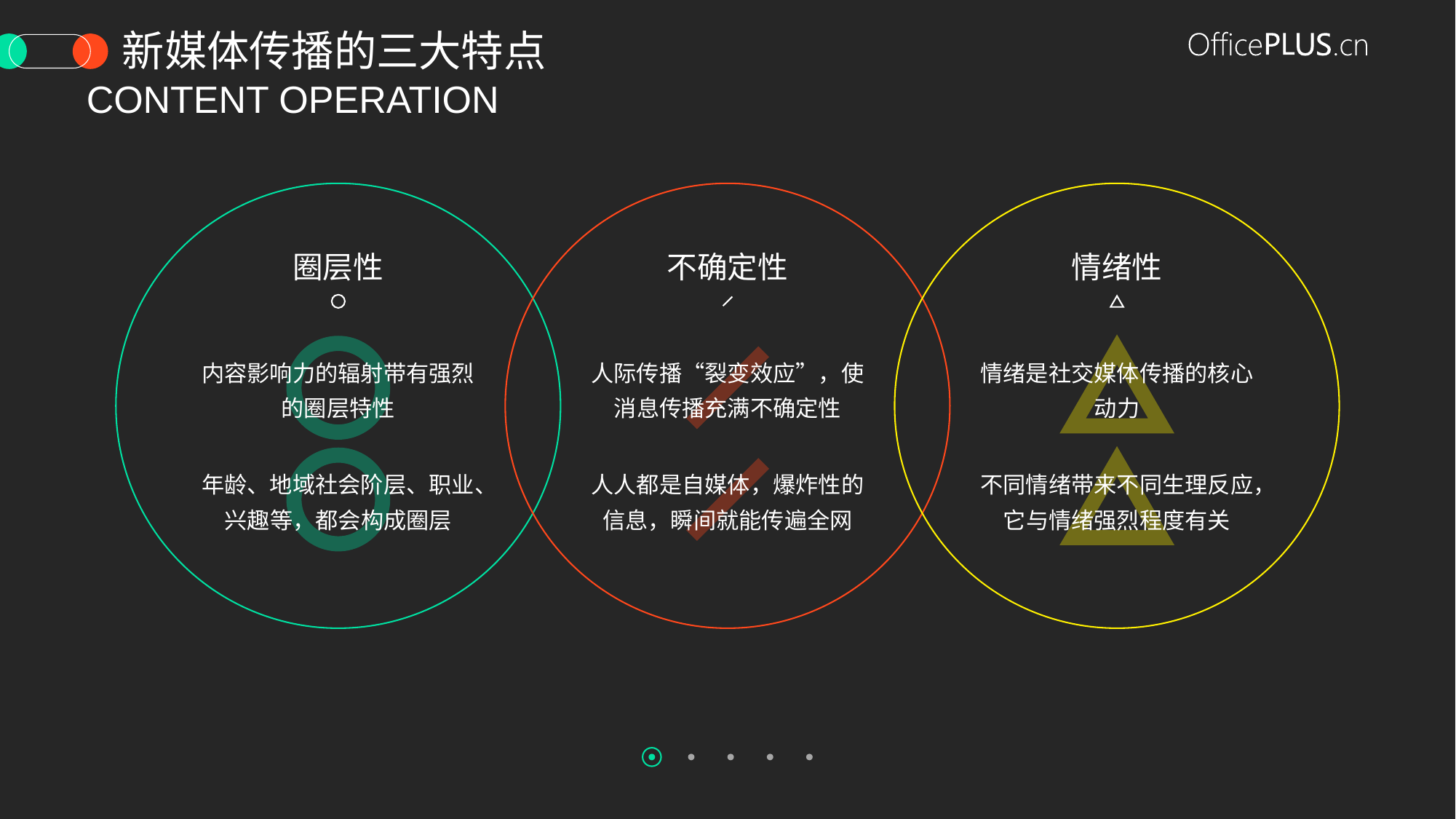

新媒体传播的三大特点
Content operation

圈层性
不确定性
情绪性

内容影响力的辐射带有强烈的圈层特性
人际传播“裂变效应”，使消息传播充满不确定性
情绪是社交媒体传播的核心动力

年龄、地域社会阶层、职业、兴趣等，都会构成圈层
人人都是自媒体，爆炸性的信息，瞬间就能传遍全网
不同情绪带来不同生理反应，它与情绪强烈程度有关